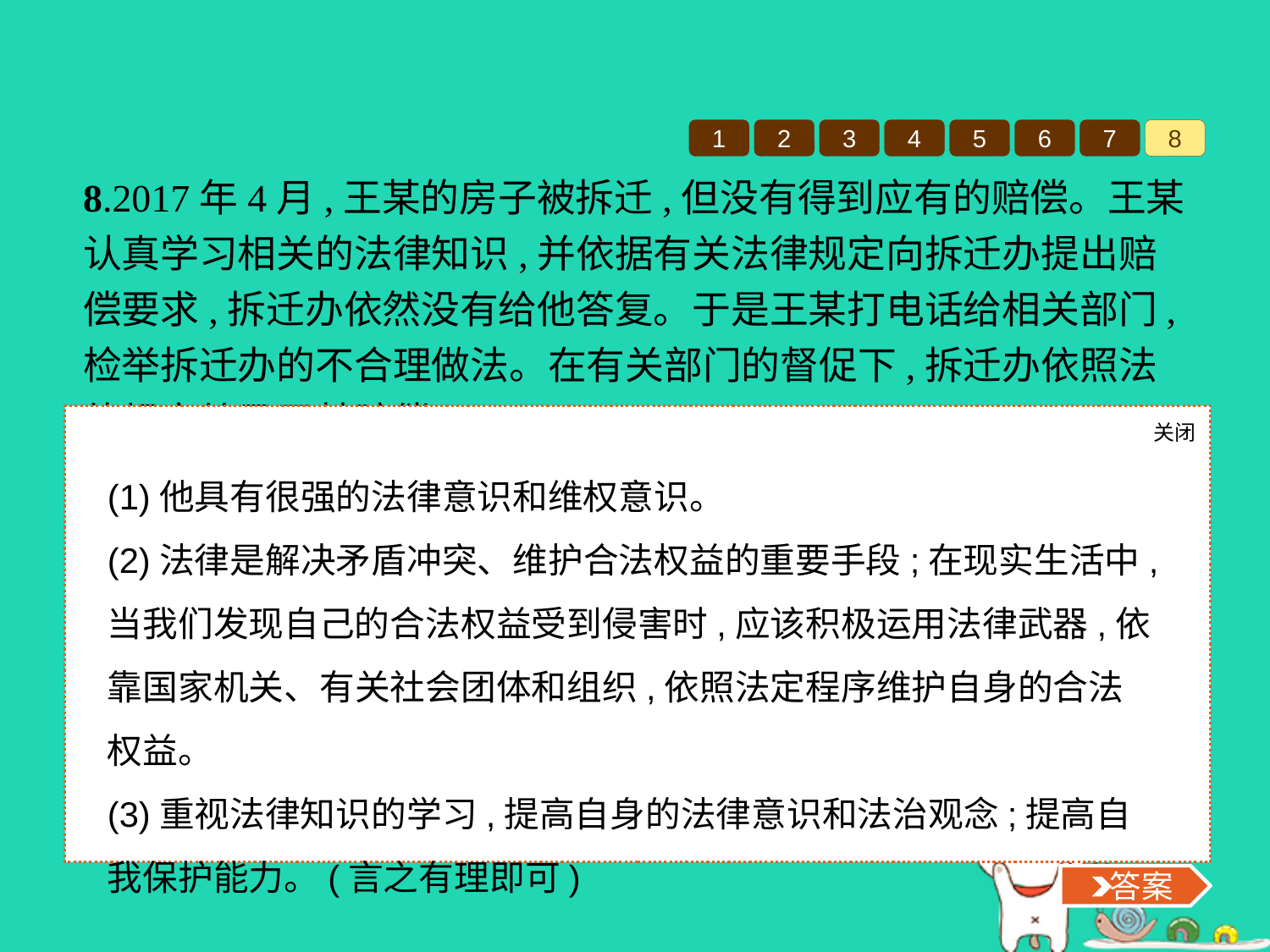

1
2
3
4
5
6
7
8
8.2017年4月,王某的房子被拆迁,但没有得到应有的赔偿。王某认真学习相关的法律知识,并依据有关法律规定向拆迁办提出赔偿要求,拆迁办依然没有给他答复。于是王某打电话给相关部门,检举拆迁办的不合理做法。在有关部门的督促下,拆迁办依照法律规定给予王某赔偿。
(1)王某的行为体现了他具有什么样的意识?
(2)该案例说明了什么问题?
(3)我们应如何向王某学习?

关闭
  答案

(1)他具有很强的法律意识和维权意识。
(2)法律是解决矛盾冲突、维护合法权益的重要手段;在现实生活中,当我们发现自己的合法权益受到侵害时,应该积极运用法律武器,依靠国家机关、有关社会团体和组织,依照法定程序维护自身的合法权益。
(3)重视法律知识的学习,提高自身的法律意识和法治观念;提高自我保护能力。(言之有理即可)
  答案